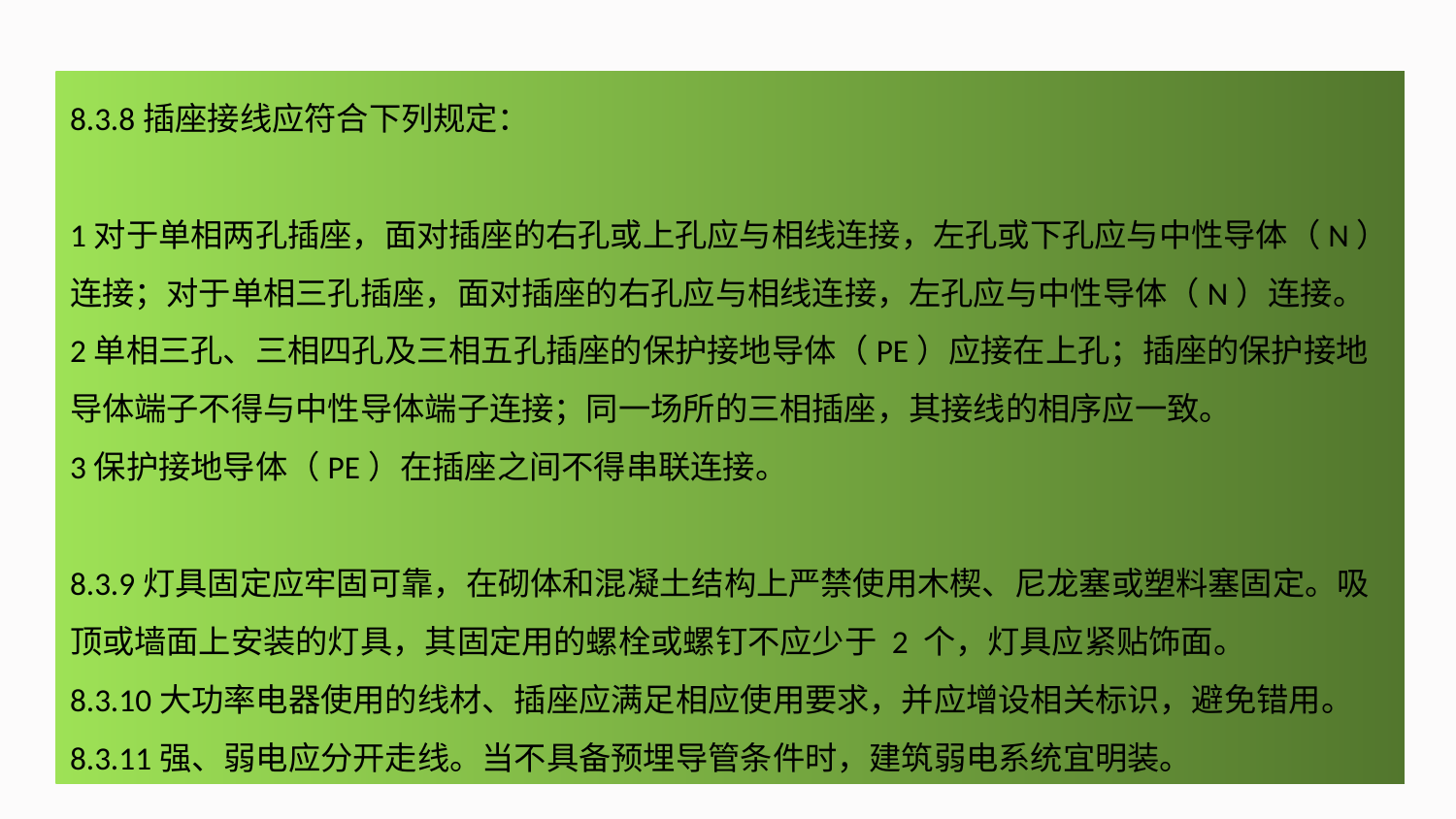

8.3.8插座接线应符合下列规定：

1对于单相两孔插座，面对插座的右孔或上孔应与相线连接，左孔或下孔应与中性导体（N）连接；对于单相三孔插座，面对插座的右孔应与相线连接，左孔应与中性导体（N）连接。
2单相三孔、三相四孔及三相五孔插座的保护接地导体（PE）应接在上孔；插座的保护接地导体端子不得与中性导体端子连接；同一场所的三相插座，其接线的相序应一致。
3保护接地导体（PE）在插座之间不得串联连接。

8.3.9灯具固定应牢固可靠，在砌体和混凝土结构上严禁使用木楔、尼龙塞或塑料塞固定。吸顶或墙面上安装的灯具，其固定用的螺栓或螺钉不应少于 2 个，灯具应紧贴饰面。
8.3.10大功率电器使用的线材、插座应满足相应使用要求，并应增设相关标识，避免错用。
8.3.11强、弱电应分开走线。当不具备预埋导管条件时，建筑弱电系统宜明装。